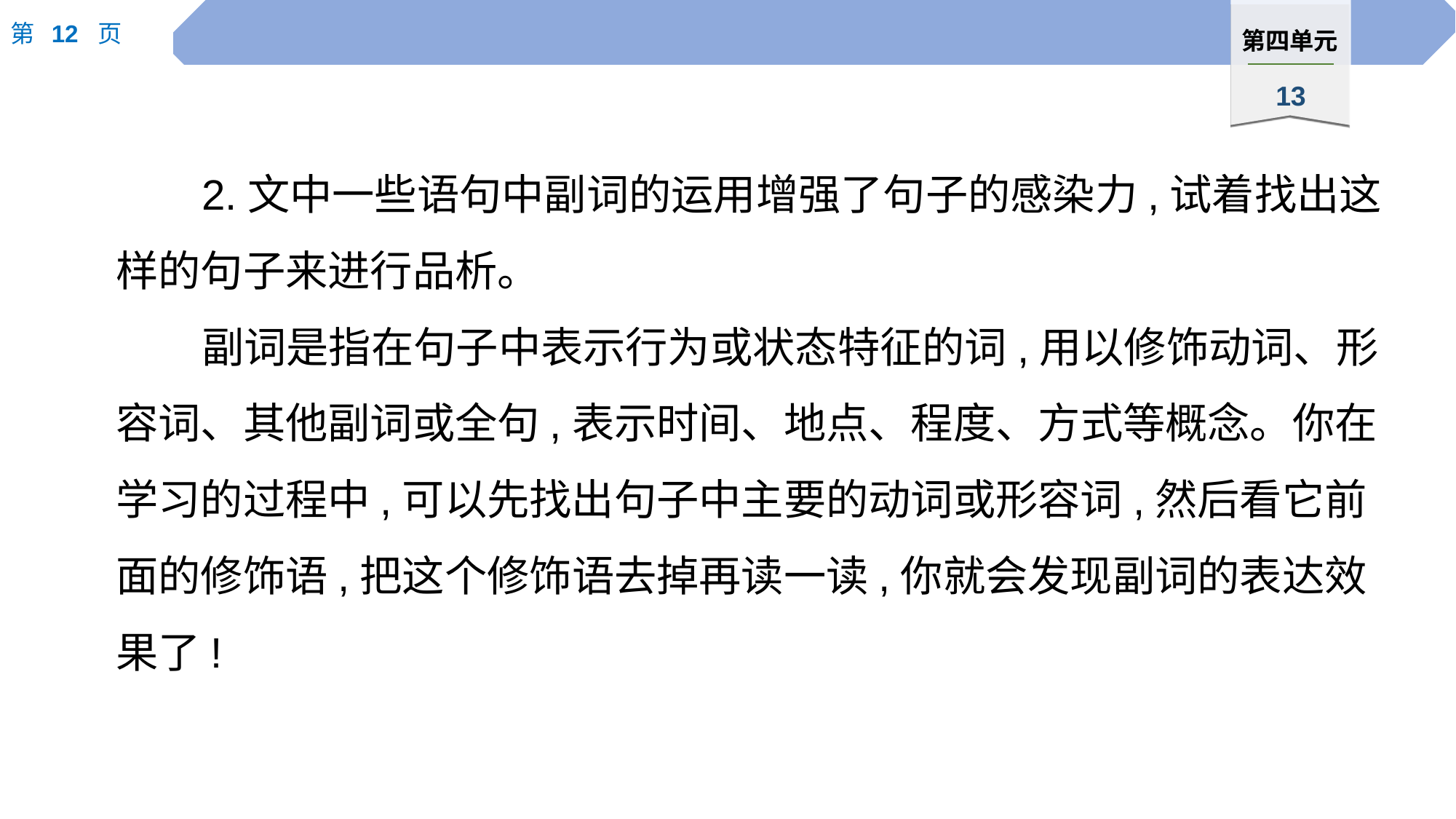

2.文中一些语句中副词的运用增强了句子的感染力,试着找出这样的句子来进行品析。
副词是指在句子中表示行为或状态特征的词,用以修饰动词、形容词、其他副词或全句,表示时间、地点、程度、方式等概念。你在学习的过程中,可以先找出句子中主要的动词或形容词,然后看它前面的修饰语,把这个修饰语去掉再读一读,你就会发现副词的表达效果了!